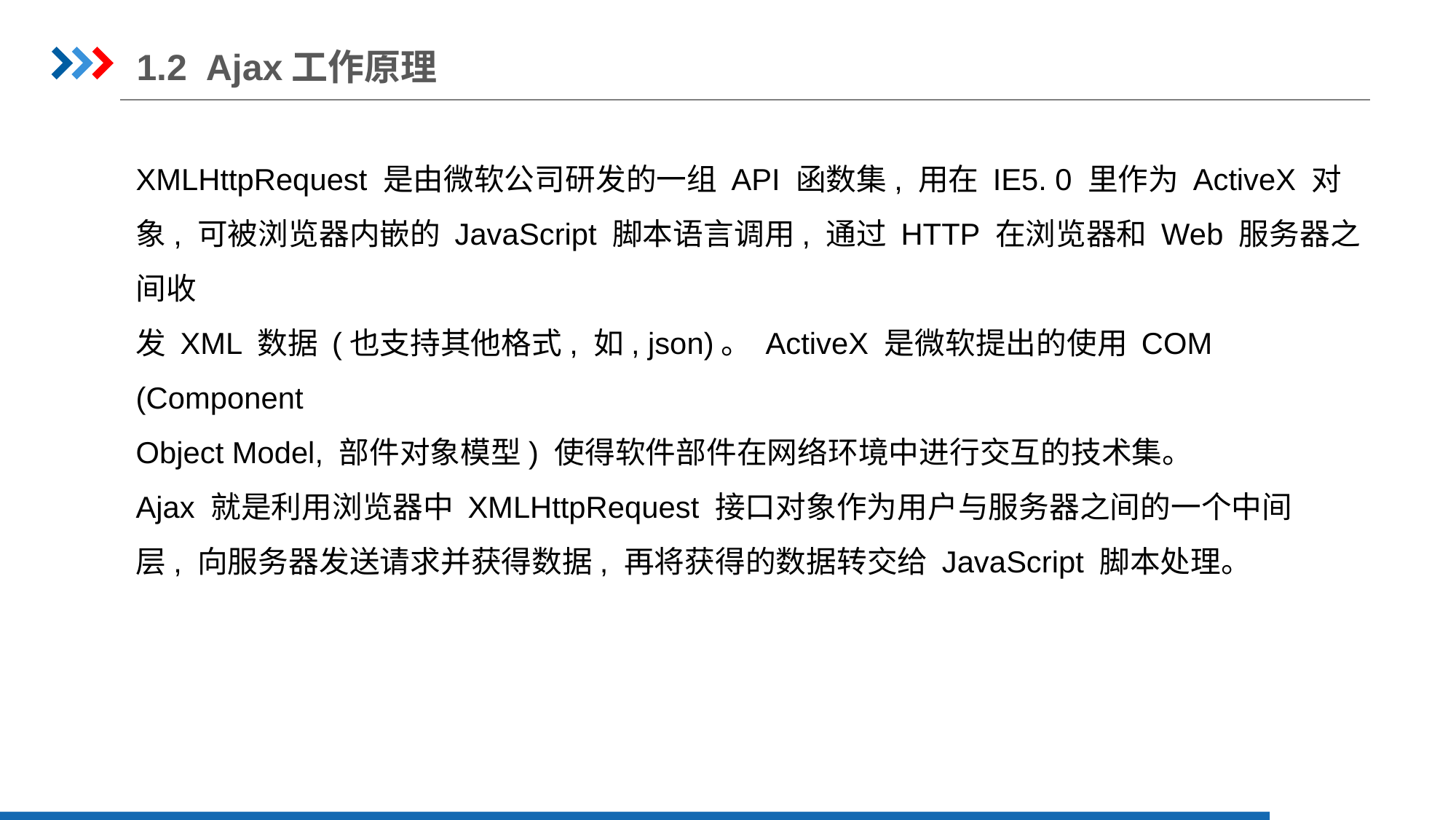

1.2  Ajax工作原理
XMLHttpRequest 是由微软公司研发的一组 API 函数集, 用在 IE5. 0 里作为 ActiveX 对
象, 可被浏览器内嵌的 JavaScript 脚本语言调用, 通过 HTTP 在浏览器和 Web 服务器之间收
发 XML 数据 (也支持其他格式, 如, json)。 ActiveX 是微软提出的使用 COM (Component
Object Model, 部件对象模型) 使得软件部件在网络环境中进行交互的技术集。
Ajax 就是利用浏览器中 XMLHttpRequest 接口对象作为用户与服务器之间的一个中间
层, 向服务器发送请求并获得数据, 再将获得的数据转交给 JavaScript 脚本处理。